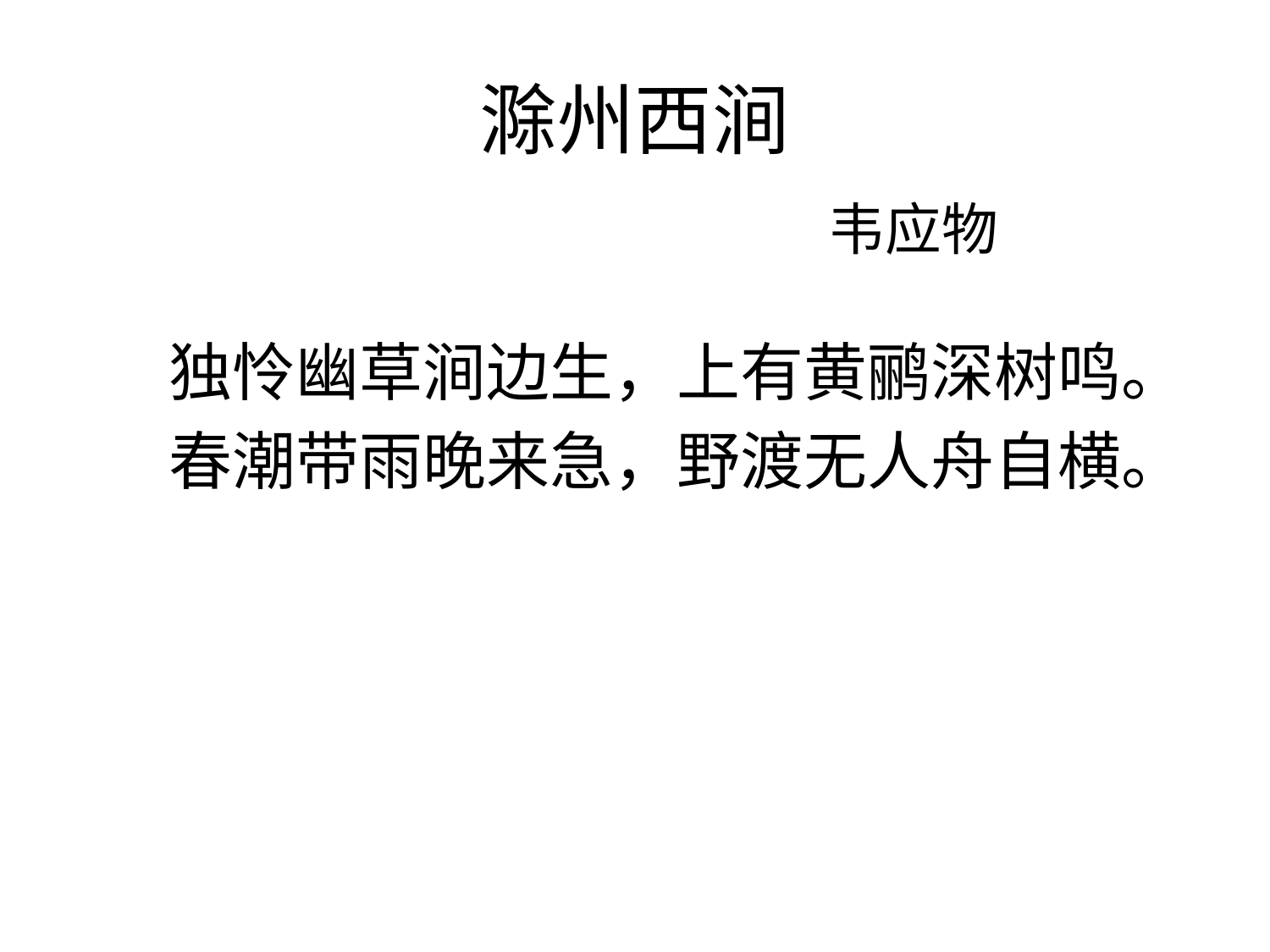

# 滁州西涧
韦应物
独怜幽草涧边生，上有黄鹂深树鸣。
春潮带雨晚来急，野渡无人舟自横。